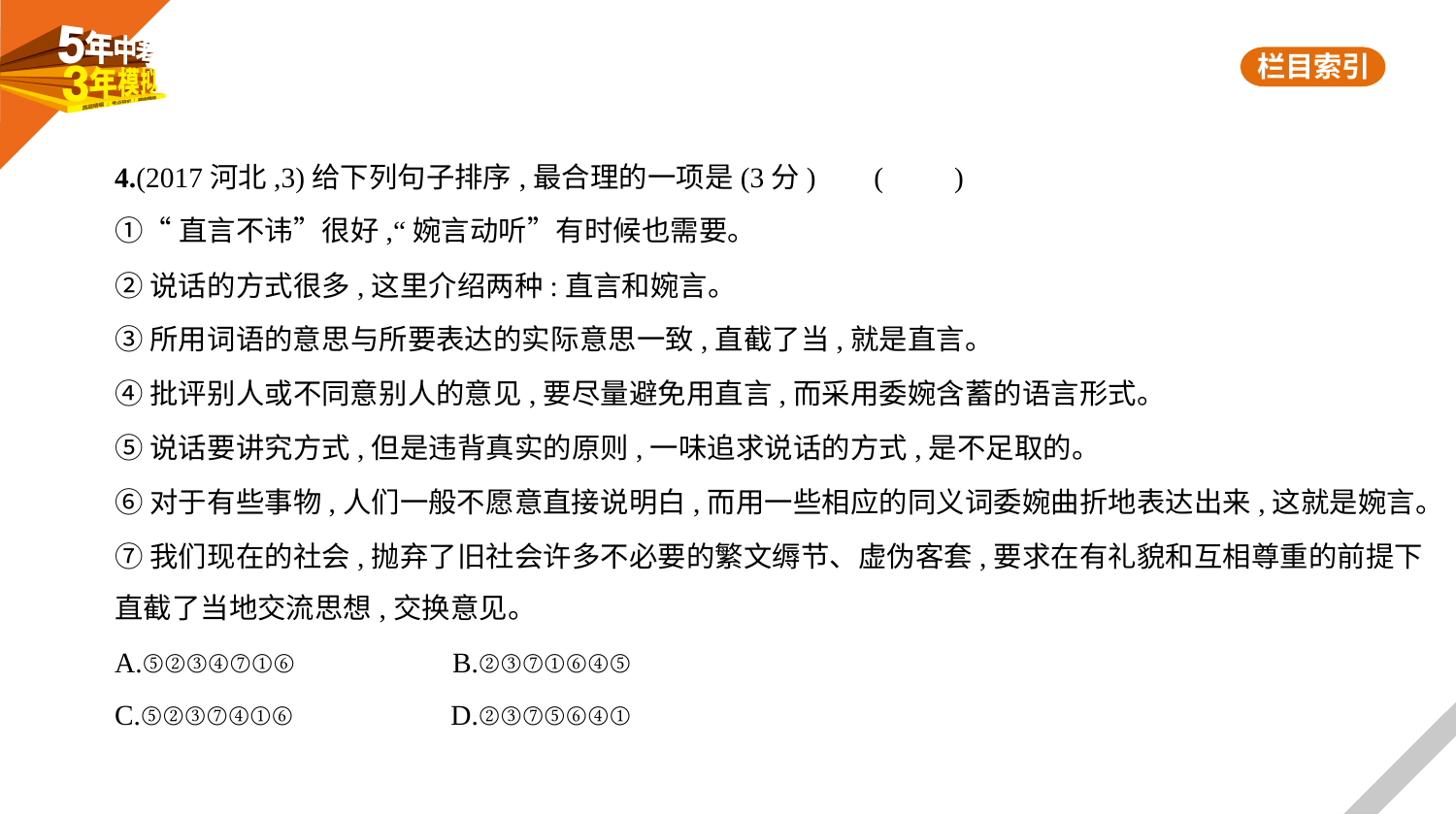

4.(2017河北,3)给下列句子排序,最合理的一项是(3分)     (　　)
①“直言不讳”很好,“婉言动听”有时候也需要。
②说话的方式很多,这里介绍两种:直言和婉言。
③所用词语的意思与所要表达的实际意思一致,直截了当,就是直言。
④批评别人或不同意别人的意见,要尽量避免用直言,而采用委婉含蓄的语言形式。
⑤说话要讲究方式,但是违背真实的原则,一味追求说话的方式,是不足取的。
⑥对于有些事物,人们一般不愿意直接说明白,而用一些相应的同义词委婉曲折地表达出来,这就是婉言。
⑦我们现在的社会,抛弃了旧社会许多不必要的繁文缛节、虚伪客套,要求在有礼貌和互相尊重的前提下
直截了当地交流思想,交换意见。
A.⑤②③④⑦①⑥　　　　　B.②③⑦①⑥④⑤
C.⑤②③⑦④①⑥　　　　　D.②③⑦⑤⑥④①